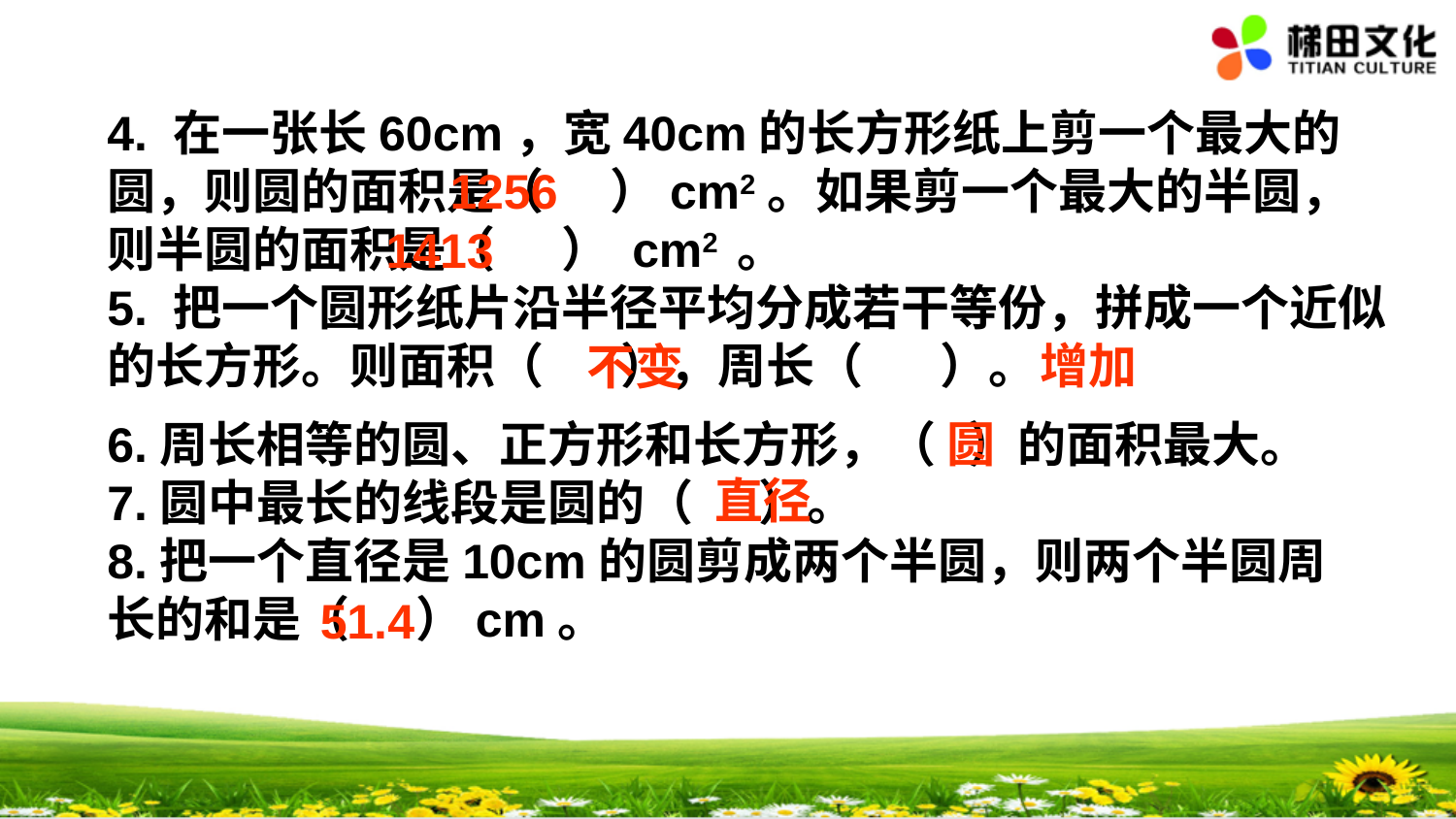

4. 在一张长60cm，宽40cm的长方形纸上剪一个最大的圆，则圆的面积是（      ）cm2。如果剪一个最大的半圆，则半圆的面积是（      ） cm2 。
5. 把一个圆形纸片沿半径平均分成若干等份，拼成一个近似的长方形。则面积（       ），周长（       ）。
1256
1413
增加
不变
6.周长相等的圆、正方形和长方形，（   ）的面积最大。
7.圆中最长的线段是圆的（      ）。
8.把一个直径是10cm的圆剪成两个半圆，则两个半圆周长的和是（      ）cm。
圆
直径
51.4